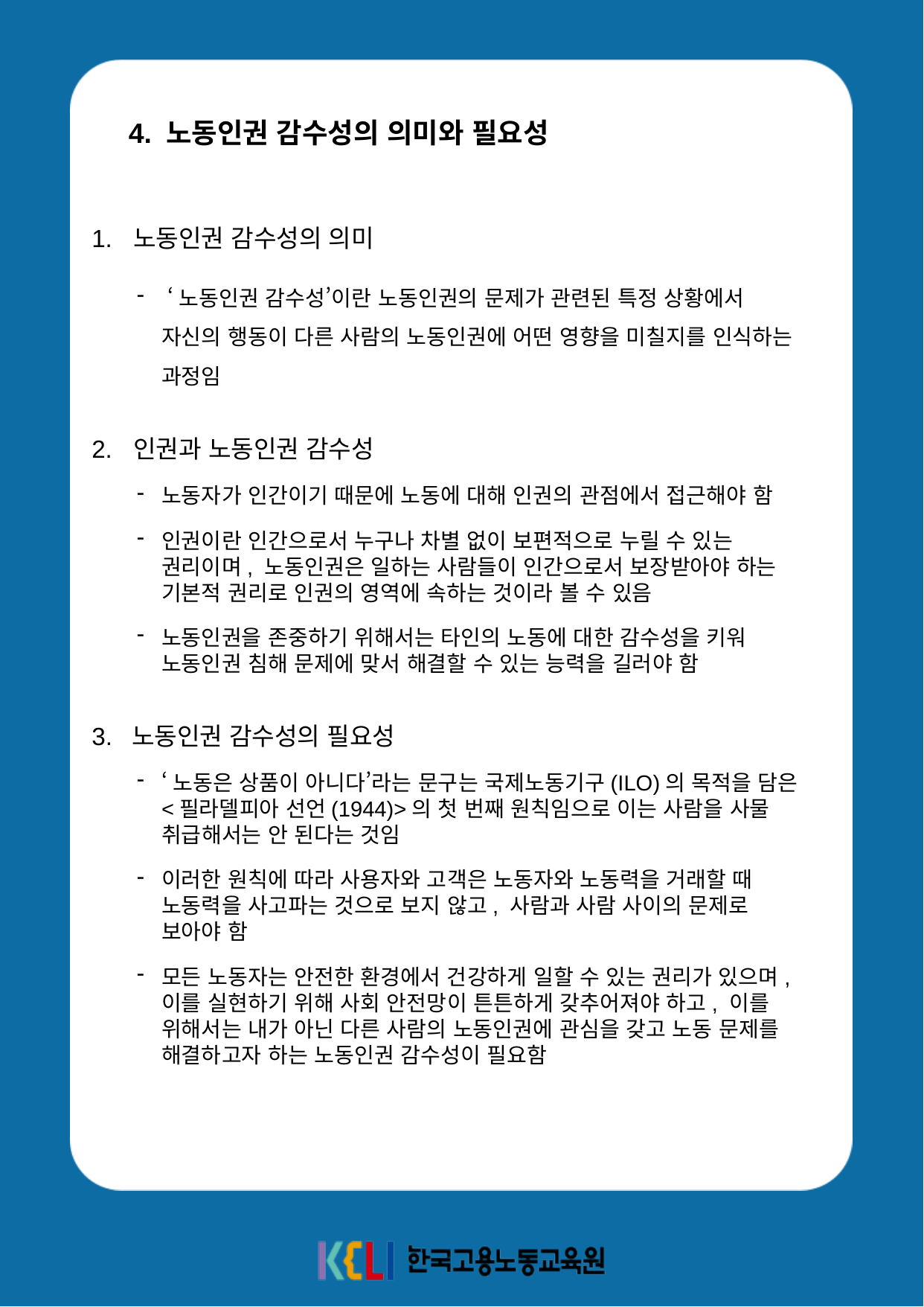

4. 노동인권 감수성의 의미와 필요성
노동인권 감수성의 의미
 ‘노동인권 감수성’이란 노동인권의 문제가 관련된 특정 상황에서 자신의 행동이 다른 사람의 노동인권에 어떤 영향을 미칠지를 인식하는 과정임
인권과 노동인권 감수성
노동자가 인간이기 때문에 노동에 대해 인권의 관점에서 접근해야 함
인권이란 인간으로서 누구나 차별 없이 보편적으로 누릴 수 있는 권리이며, 노동인권은 일하는 사람들이 인간으로서 보장받아야 하는 기본적 권리로 인권의 영역에 속하는 것이라 볼 수 있음
노동인권을 존중하기 위해서는 타인의 노동에 대한 감수성을 키워 노동인권 침해 문제에 맞서 해결할 수 있는 능력을 길러야 함
3.  노동인권 감수성의 필요성
‘노동은 상품이 아니다’라는 문구는 국제노동기구(ILO)의 목적을 담은 <필라델피아 선언(1944)>의 첫 번째 원칙임으로 이는 사람을 사물 취급해서는 안 된다는 것임
이러한 원칙에 따라 사용자와 고객은 노동자와 노동력을 거래할 때 노동력을 사고파는 것으로 보지 않고, 사람과 사람 사이의 문제로 보아야 함
모든 노동자는 안전한 환경에서 건강하게 일할 수 있는 권리가 있으며, 이를 실현하기 위해 사회 안전망이 튼튼하게 갖추어져야 하고, 이를 위해서는 내가 아닌 다른 사람의 노동인권에 관심을 갖고 노동 문제를 해결하고자 하는 노동인권 감수성이 필요함